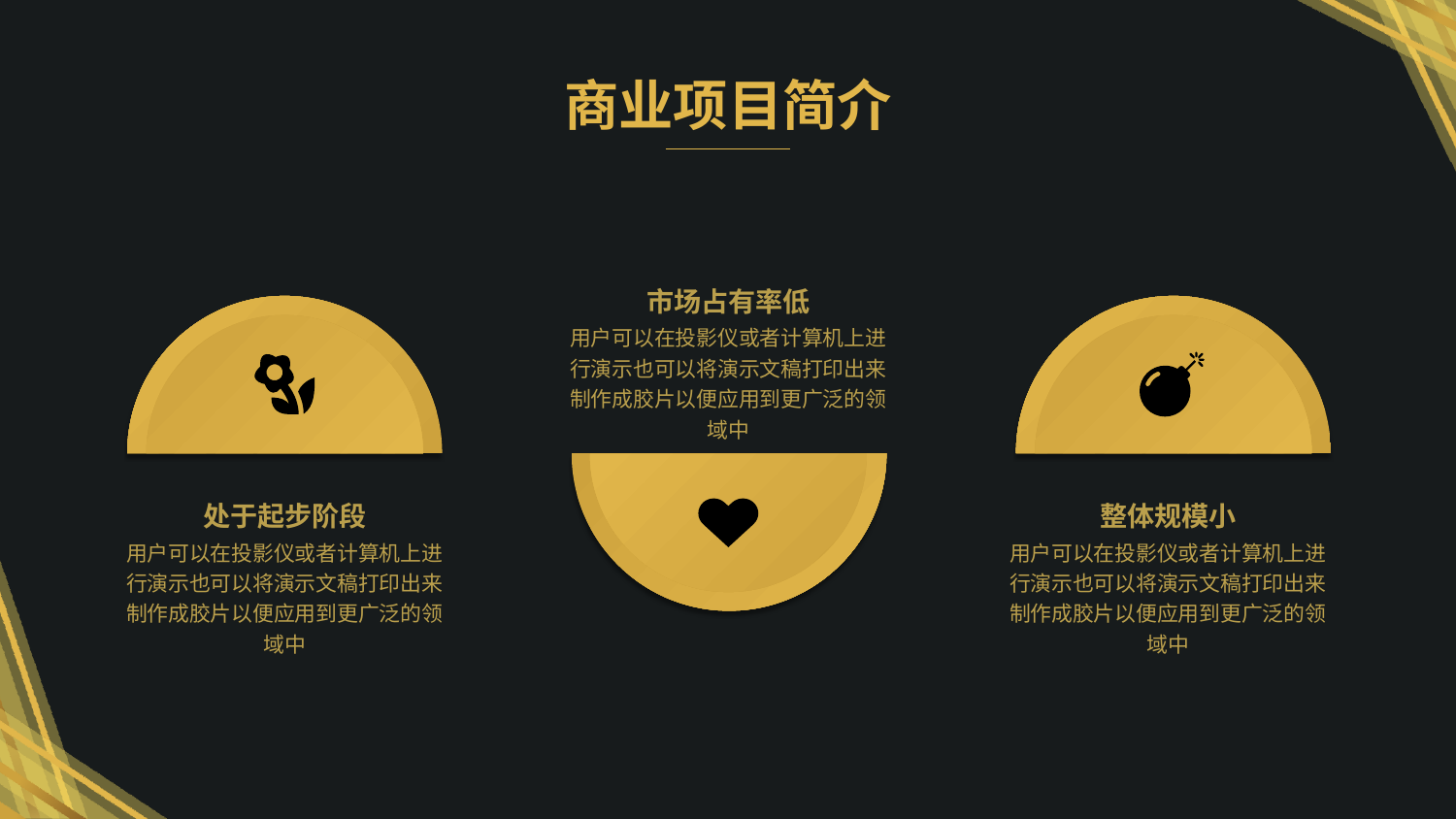

商业项目简介
市场占有率低
用户可以在投影仪或者计算机上进行演示也可以将演示文稿打印出来制作成胶片以便应用到更广泛的领域中

处于起步阶段
用户可以在投影仪或者计算机上进行演示也可以将演示文稿打印出来制作成胶片以便应用到更广泛的领域中
整体规模小
用户可以在投影仪或者计算机上进行演示也可以将演示文稿打印出来制作成胶片以便应用到更广泛的领域中